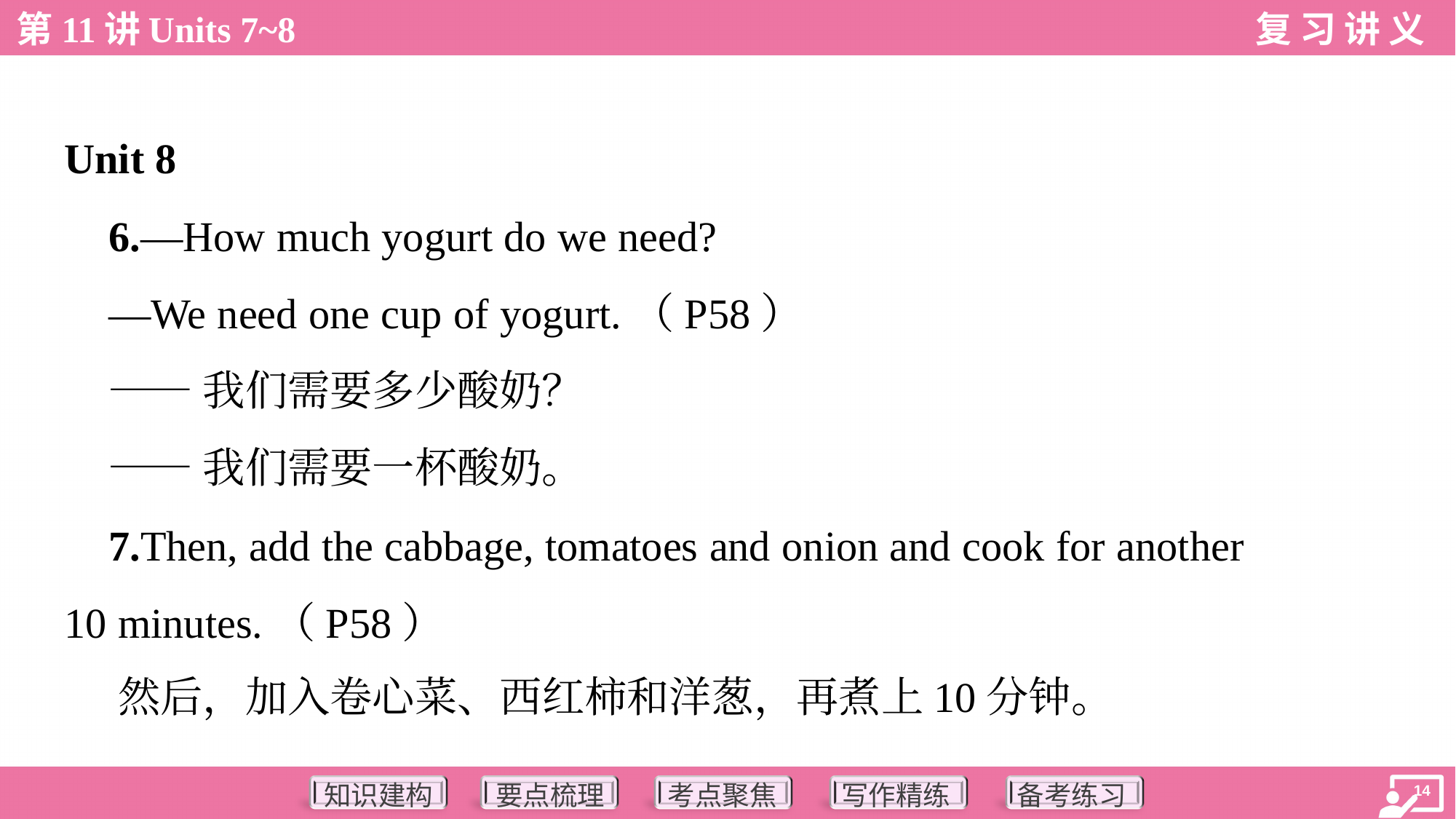

Unit 8
    6.—How much yogurt do we need?
    —We need one cup of yogurt.（P58）
    ——我们需要多少酸奶？
    ——我们需要一杯酸奶。
    7.Then, add the cabbage, tomatoes and onion and cook for another
10 minutes.（P58）
    然后，加入卷心菜、西红柿和洋葱，再煮上10分钟。